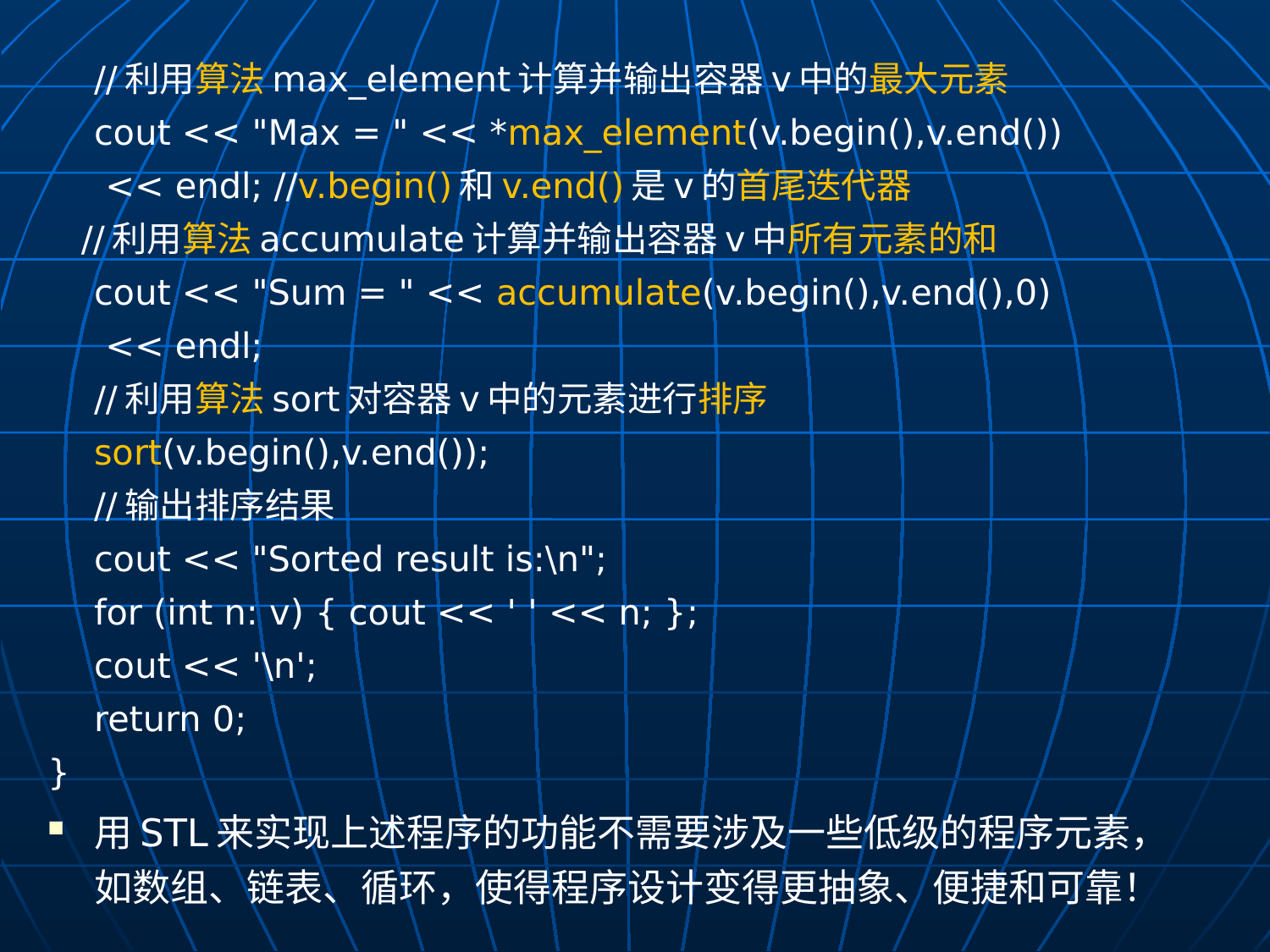

//利用算法max_element计算并输出容器v中的最大元素
	cout << "Max = " << *max_element(v.begin(),v.end())
		 << endl; //v.begin()和v.end()是v的首尾迭代器
   //利用算法accumulate计算并输出容器v中所有元素的和
	cout << "Sum = " << accumulate(v.begin(),v.end(),0)
		 << endl;
	//利用算法sort对容器v中的元素进行排序
	sort(v.begin(),v.end());
	//输出排序结果
	cout << "Sorted result is:\n";
	for (int n: v) { cout << ' ' << n; };
	cout << '\n';
	return 0;
}
用STL来实现上述程序的功能不需要涉及一些低级的程序元素，如数组、链表、循环，使得程序设计变得更抽象、便捷和可靠！